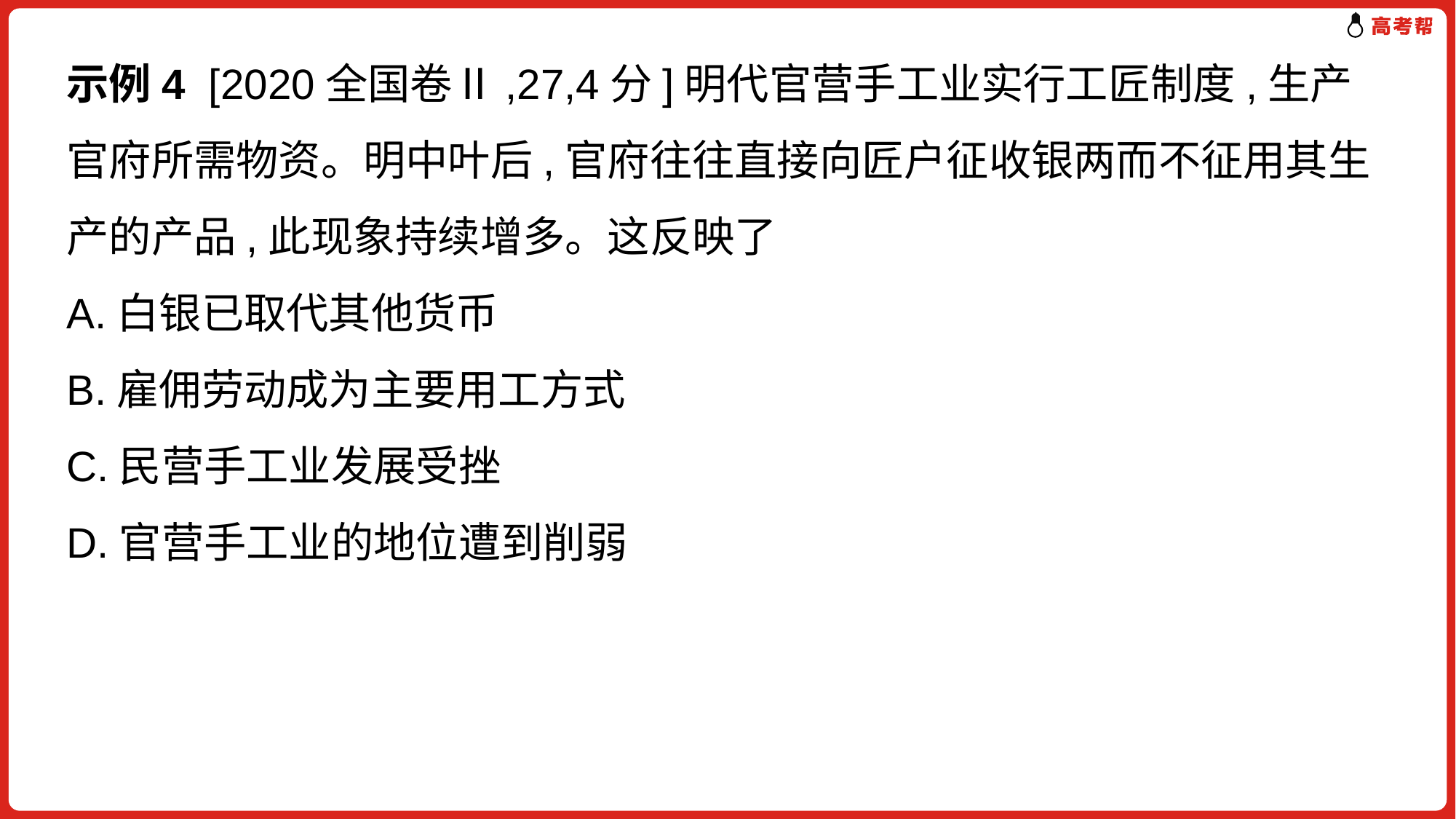

示例4  [2020全国卷Ⅱ,27,4分]明代官营手工业实行工匠制度,生产官府所需物资。明中叶后,官府往往直接向匠户征收银两而不征用其生产的产品,此现象持续增多。这反映了
A.白银已取代其他货币
B.雇佣劳动成为主要用工方式
C.民营手工业发展受挫
D.官营手工业的地位遭到削弱